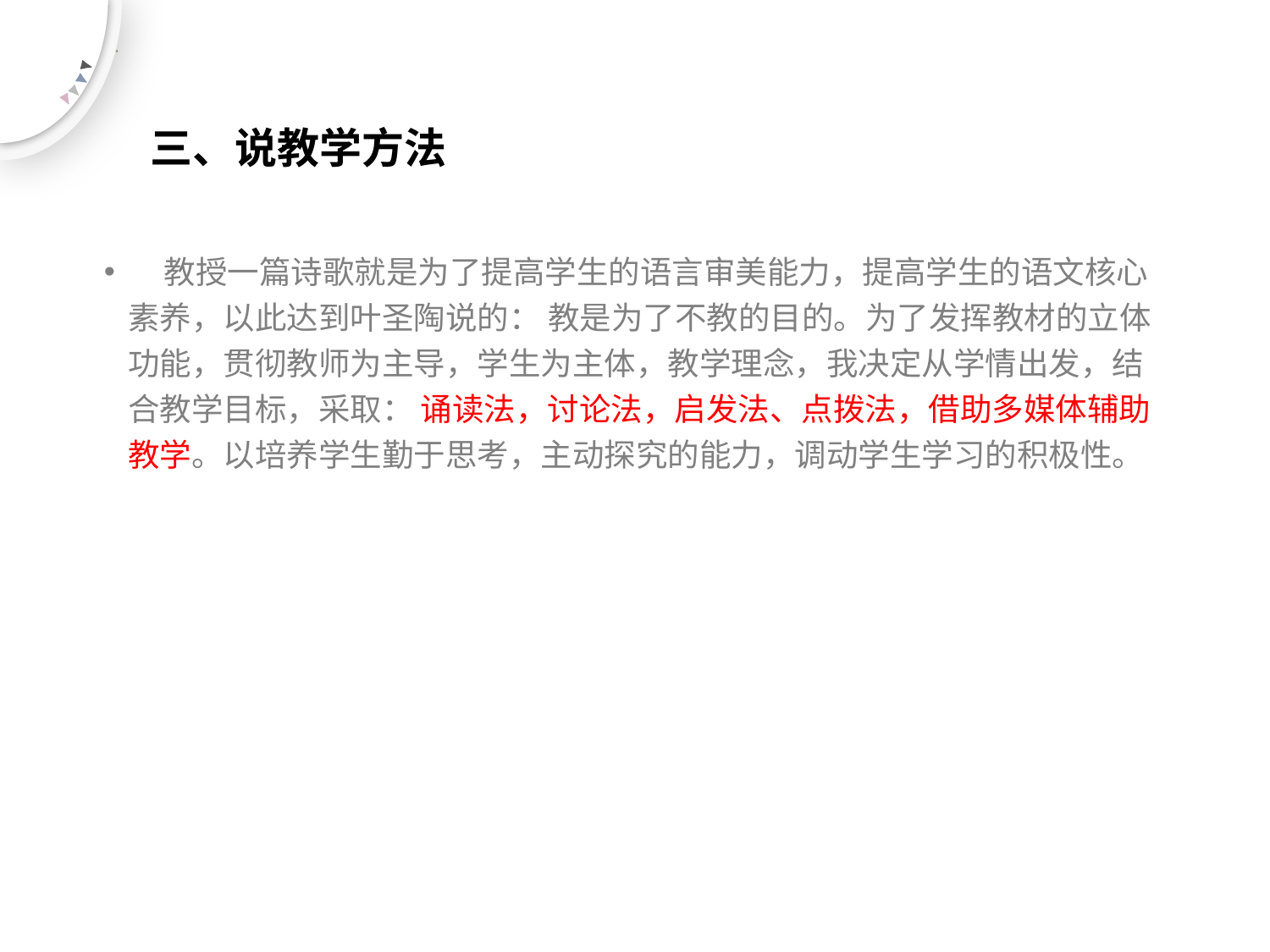

# 三、说教学方法
    教授一篇诗歌就是为了提高学生的语言审美能力，提高学生的语文核心素养，以此达到叶圣陶说的： 教是为了不教的目的。为了发挥教材的立体功能，贯彻教师为主导，学生为主体，教学理念，我决定从学情出发，结合教学目标，采取： 诵读法，讨论法，启发法、点拨法，借助多媒体辅助教学。以培养学生勤于思考，主动探究的能力，调动学生学习的积极性。